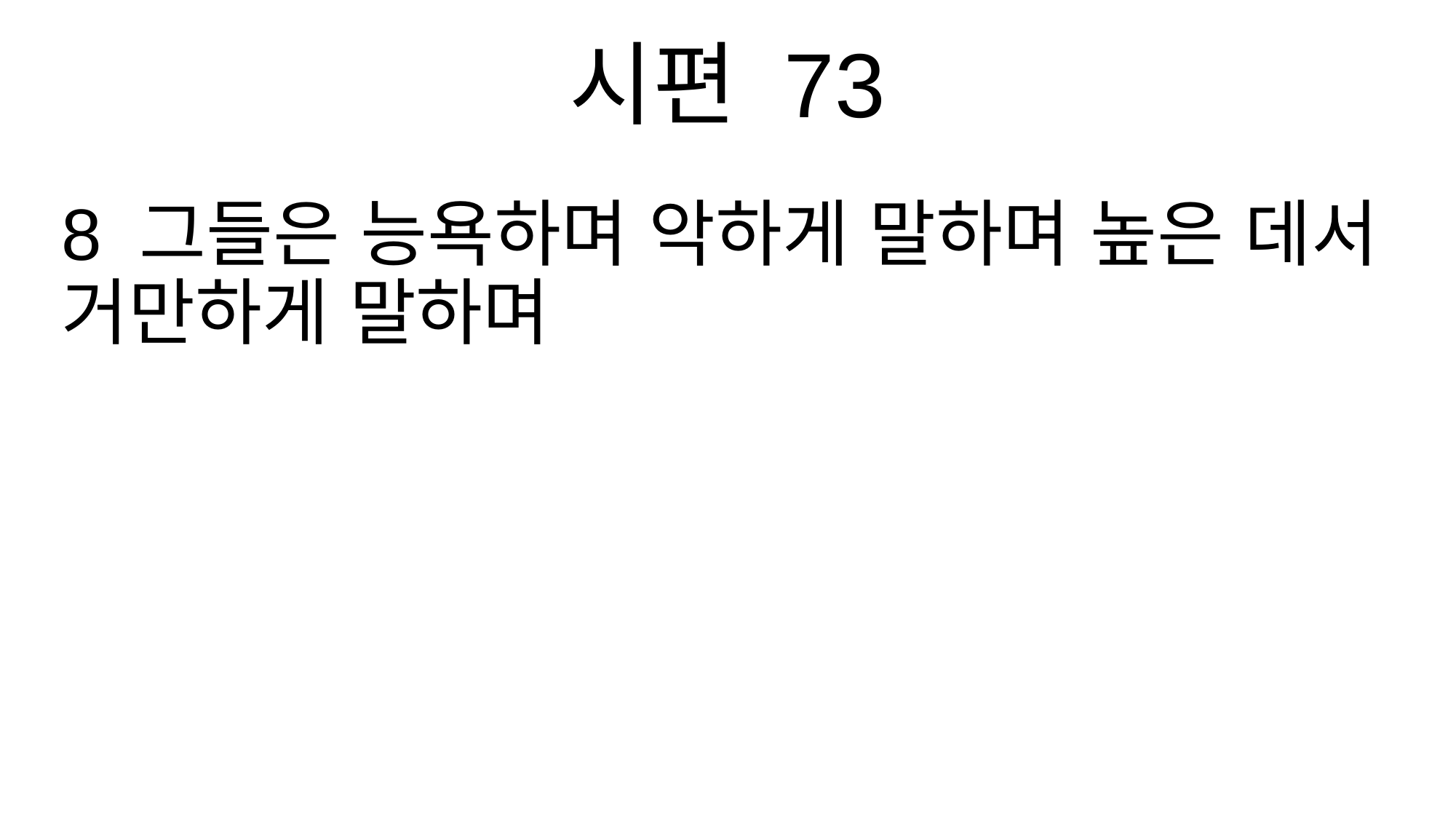

시편 73
8 그들은 능욕하며 악하게 말하며 높은 데서 거만하게 말하며